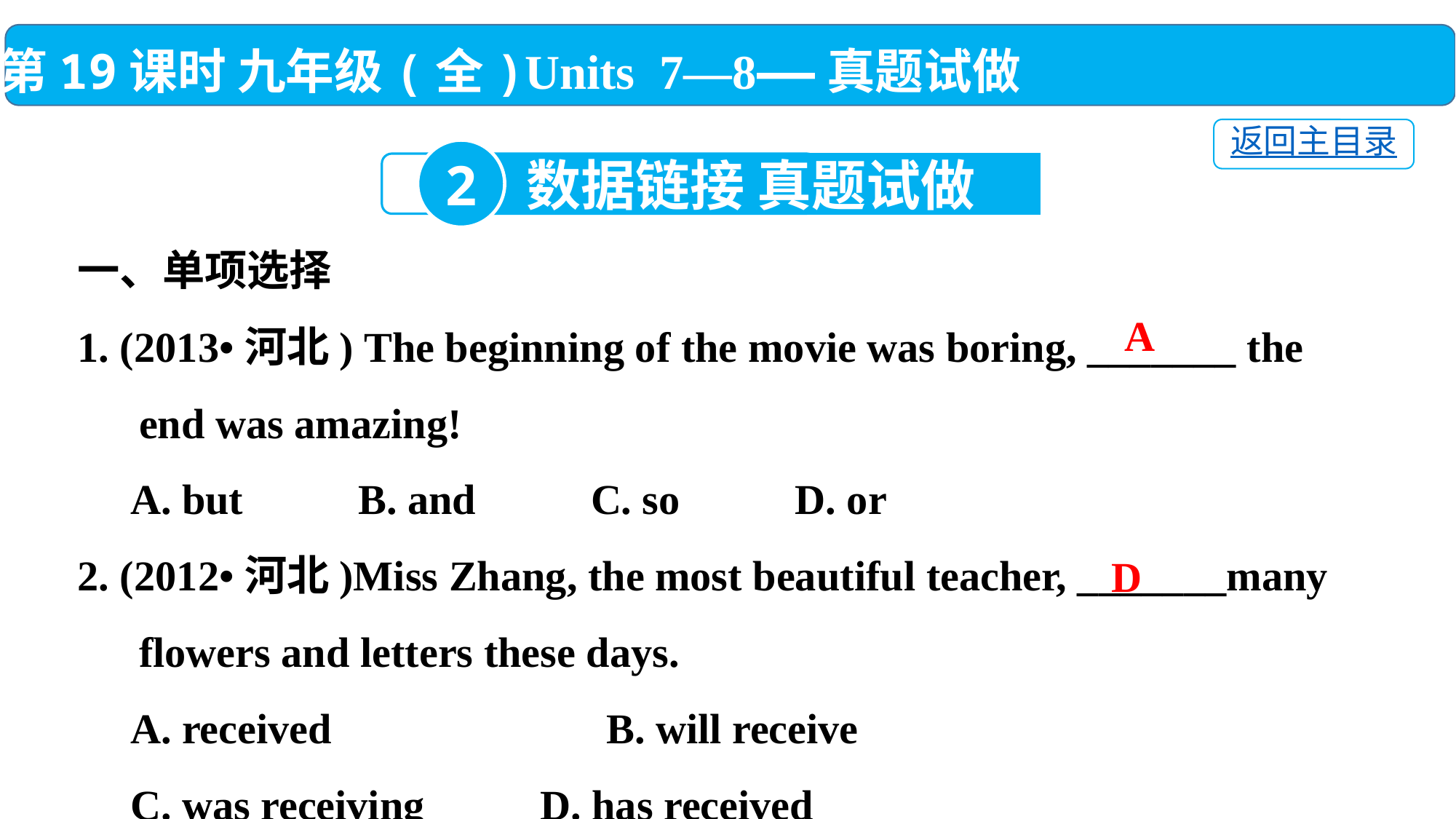

第19课时 九年级(全)Units  7—8——真题试做
返回主目录
2

数据链接 真题试做
一、单项选择
1. (2013•河北) The beginning of the movie was boring, _______ the end was amazing!
     A. but　　 B. and　　 C. so　　 D. or
2. (2012•河北)Miss Zhang, the most beautiful teacher, _______many flowers and letters these days.
     A. received　　　　　　B. will receive
     C. was receiving	       D. has received
A
D